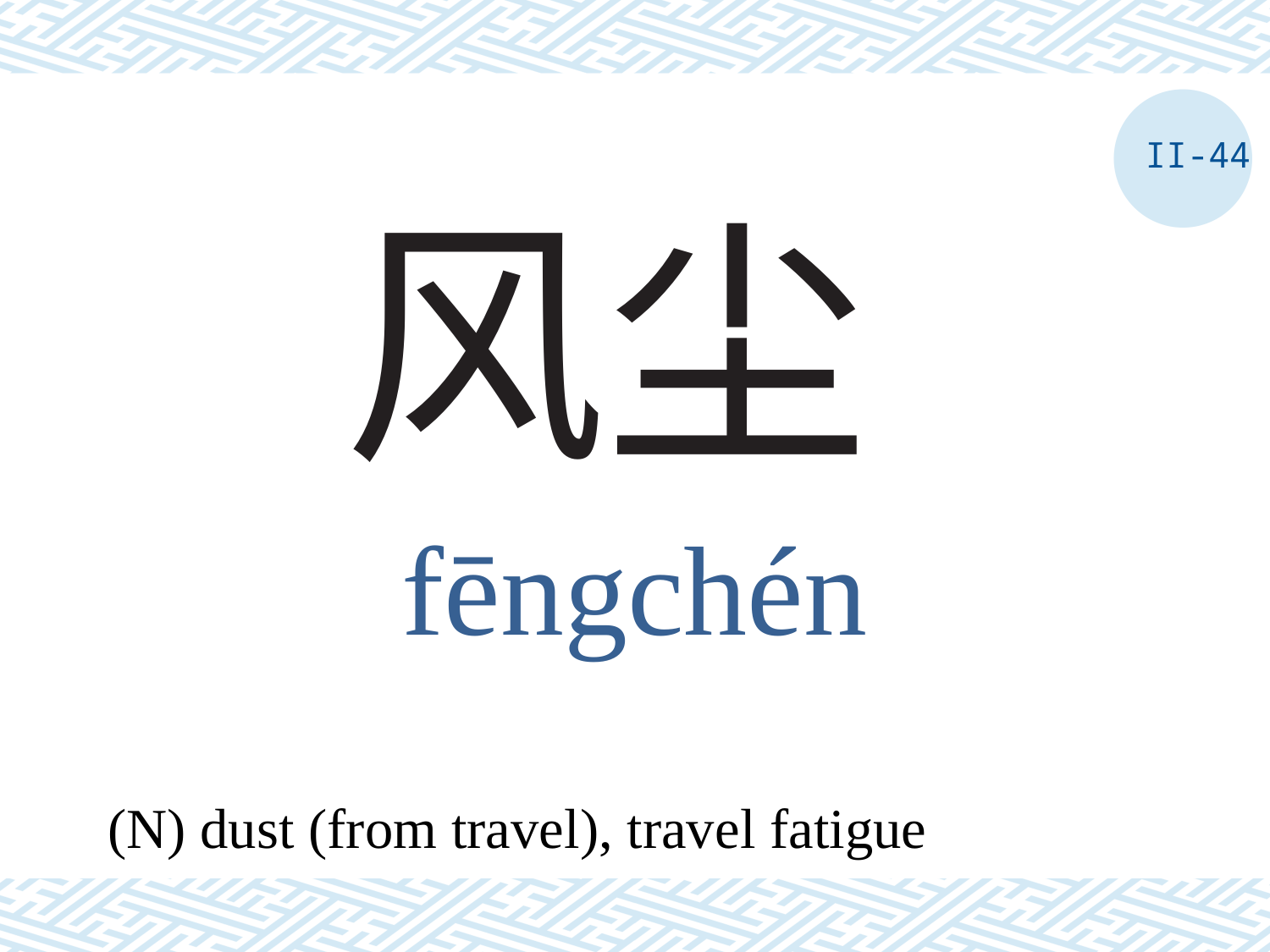

II-44

# 风尘
fēngchén
(N) dust (from travel), travel fatigue